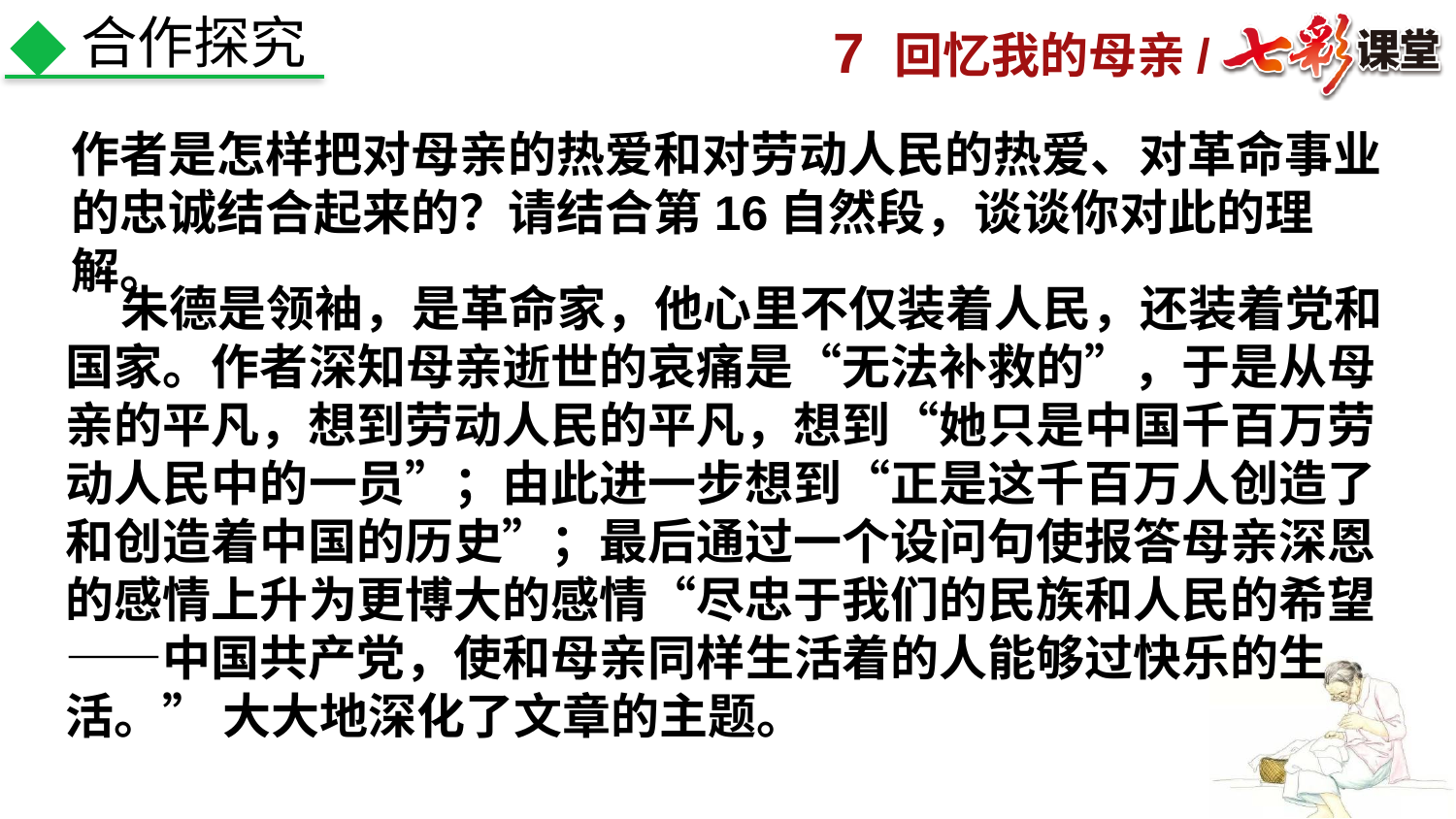

合作探究

作者是怎样把对母亲的热爱和对劳动人民的热爱、对革命事业的忠诚结合起来的？请结合第16自然段，谈谈你对此的理解。
    朱德是领袖，是革命家，他心里不仅装着人民，还装着党和国家。作者深知母亲逝世的哀痛是“无法补救的”，于是从母亲的平凡，想到劳动人民的平凡，想到“她只是中国千百万劳动人民中的一员”；由此进一步想到“正是这千百万人创造了和创造着中国的历史”；最后通过一个设问句使报答母亲深恩的感情上升为更博大的感情“尽忠于我们的民族和人民的希望——中国共产党，使和母亲同样生活着的人能够过快乐的生活。” 大大地深化了文章的主题。